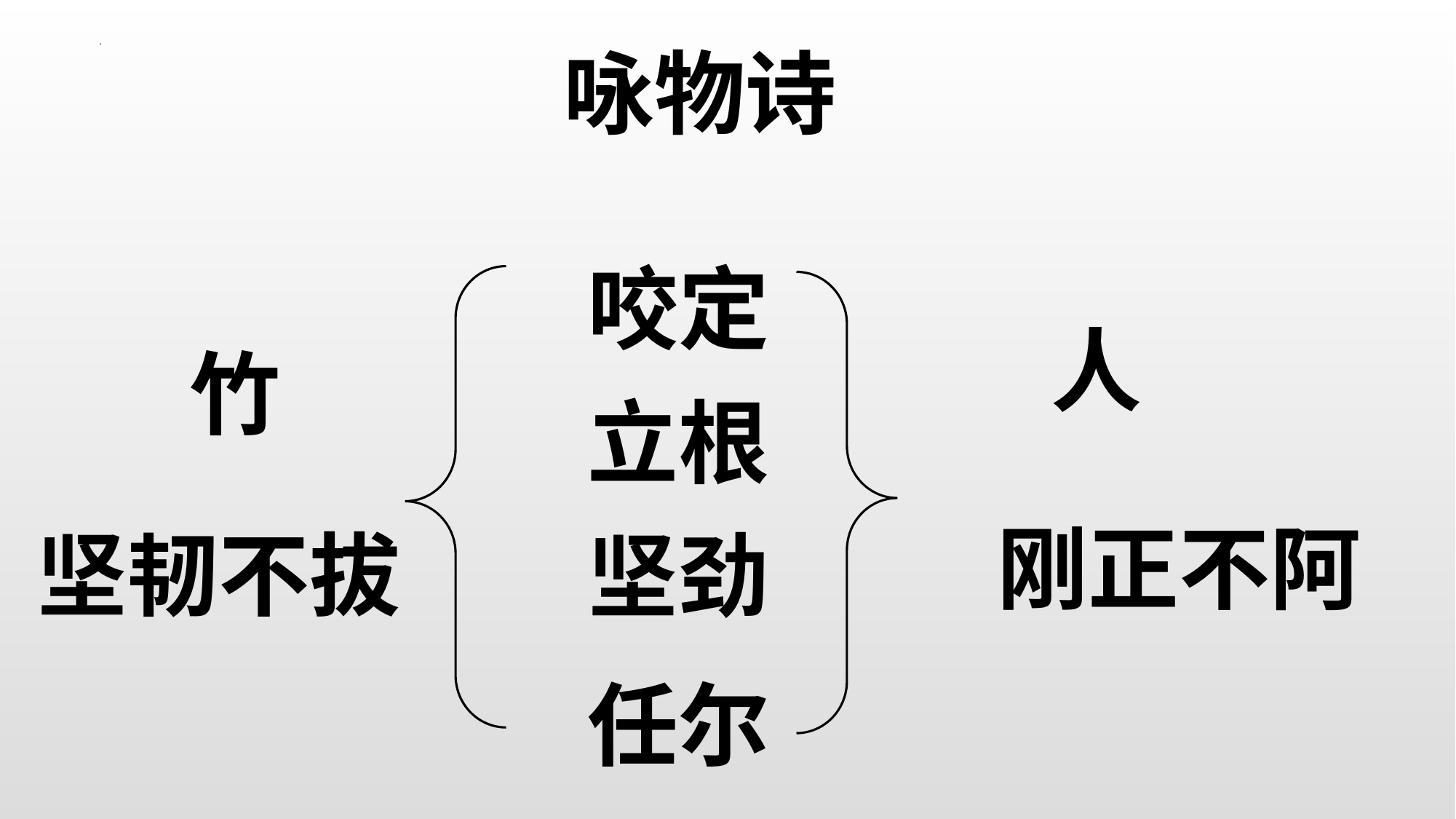

咏物诗
咬定

人
竹
立根
刚正不阿
坚韧不拔
坚劲
任尔